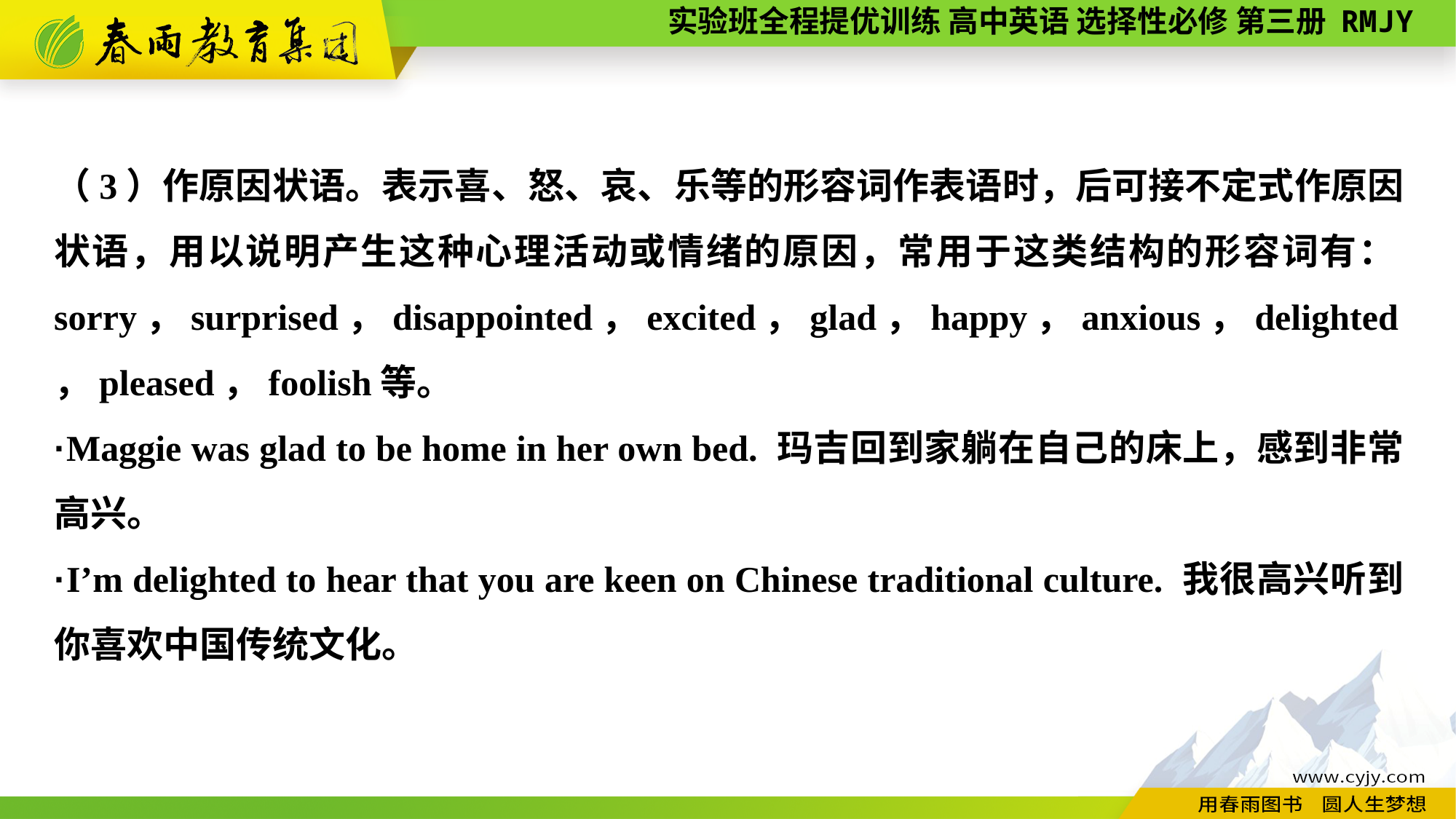

（3）作原因状语。表示喜、怒、哀、乐等的形容词作表语时，后可接不定式作原因状语，用以说明产生这种心理活动或情绪的原因，常用于这类结构的形容词有：sorry，surprised，disappointed，excited，glad，happy，anxious，delighted，pleased，foolish等。
·Maggie was glad to be home in her own bed. 玛吉回到家躺在自己的床上，感到非常高兴。
·I’m delighted to hear that you are keen on Chinese traditional culture. 我很高兴听到你喜欢中国传统文化。